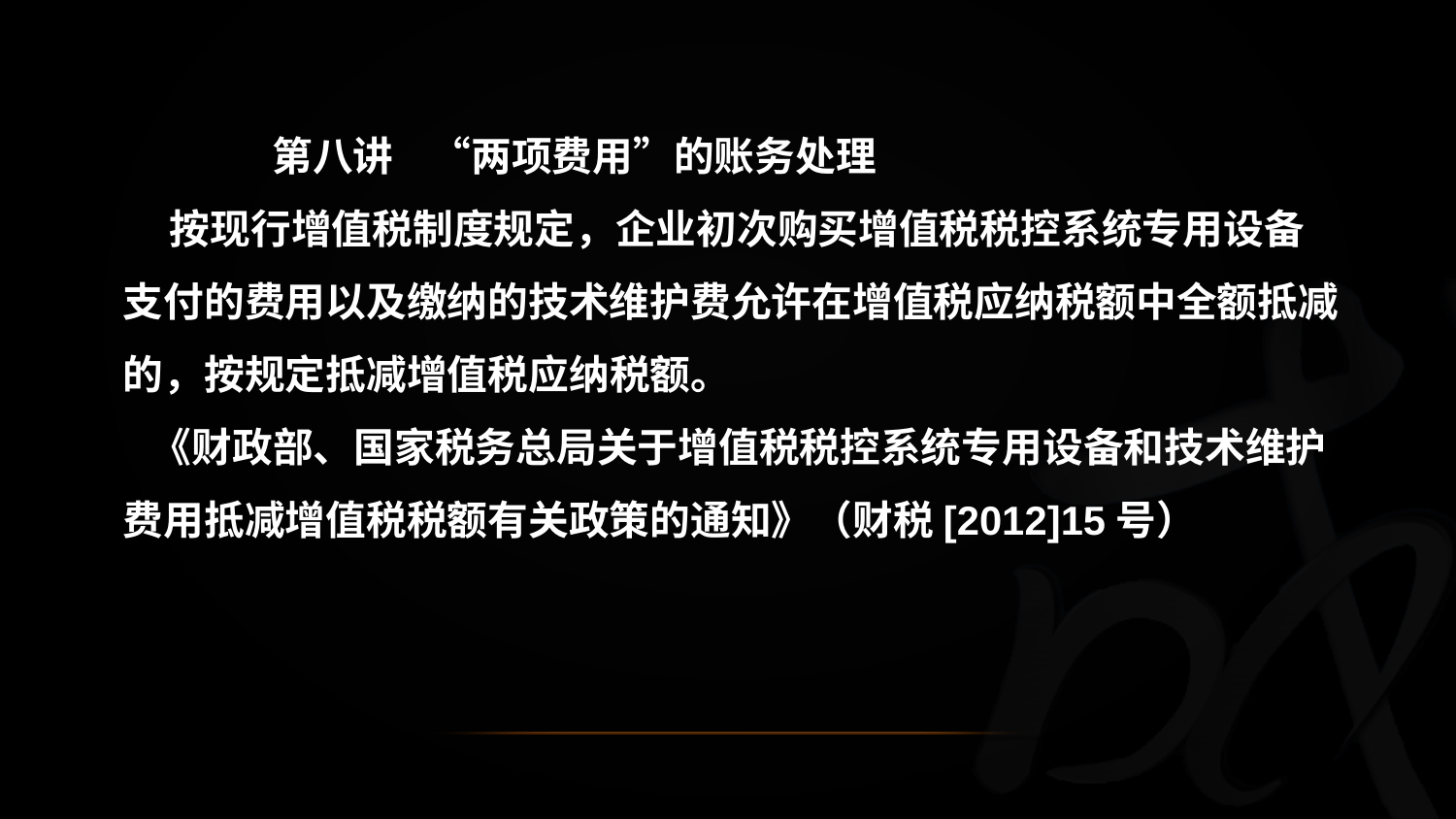

第八讲    “两项费用”的账务处理
    按现行增值税制度规定，企业初次购买增值税税控系统专用设备支付的费用以及缴纳的技术维护费允许在增值税应纳税额中全额抵减的，按规定抵减增值税应纳税额。
  《财政部、国家税务总局关于增值税税控系统专用设备和技术维护费用抵减增值税税额有关政策的通知》（财税[2012]15号）